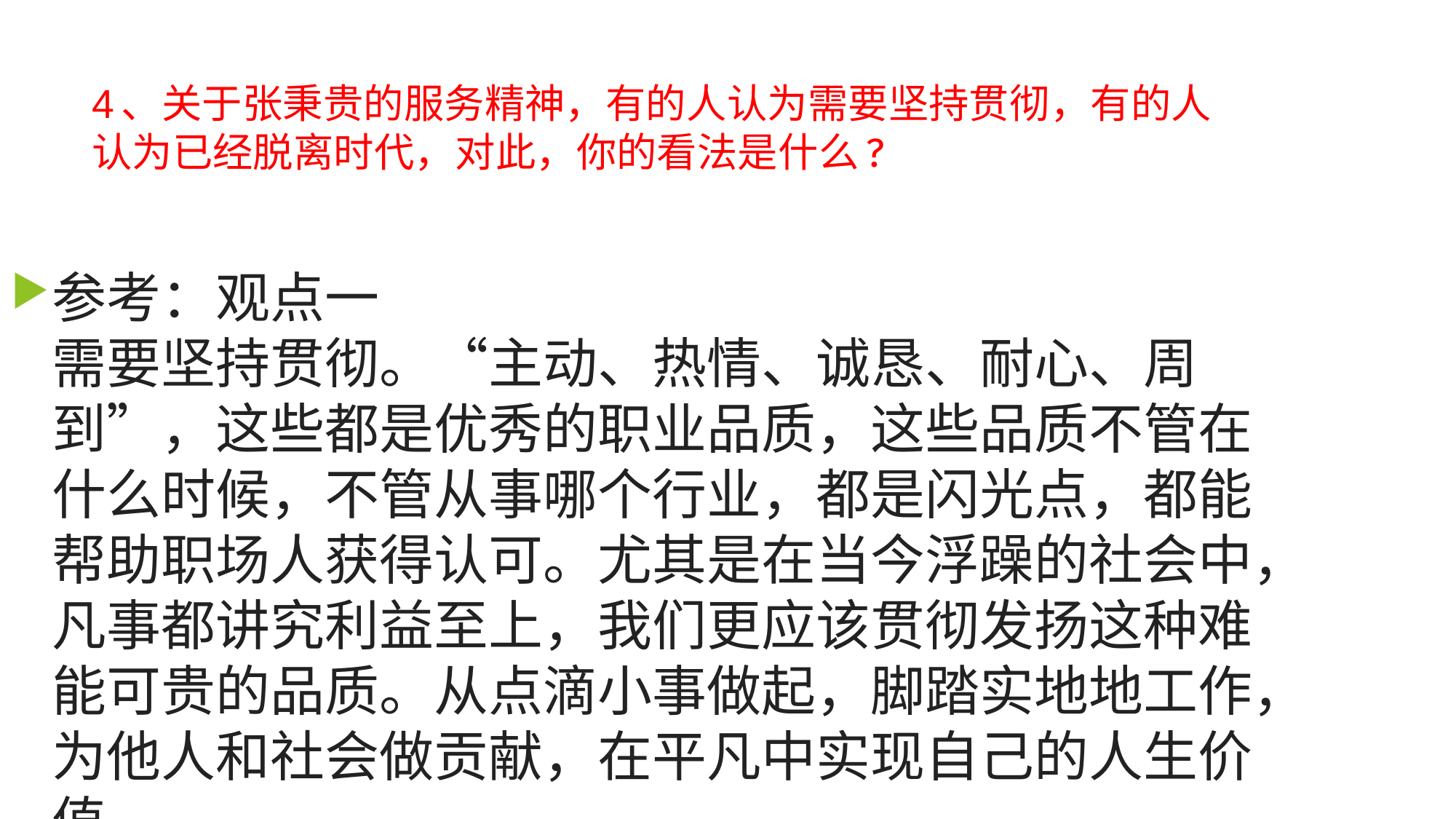

# 4、关于张秉贵的服务精神，有的人认为需要坚持贯彻，有的人认为已经脱离时代，对此，你的看法是什么?
参考：观点一
需要坚持贯彻。“主动、热情、诚恳、耐心、周到”，这些都是优秀的职业品质，这些品质不管在什么时候，不管从事哪个行业，都是闪光点，都能帮助职场人获得认可。尤其是在当今浮躁的社会中，凡事都讲究利益至上，我们更应该贯彻发扬这种难能可贵的品质。从点滴小事做起，脚踏实地地工作，为他人和社会做贡献，在平凡中实现自己的人生价值。